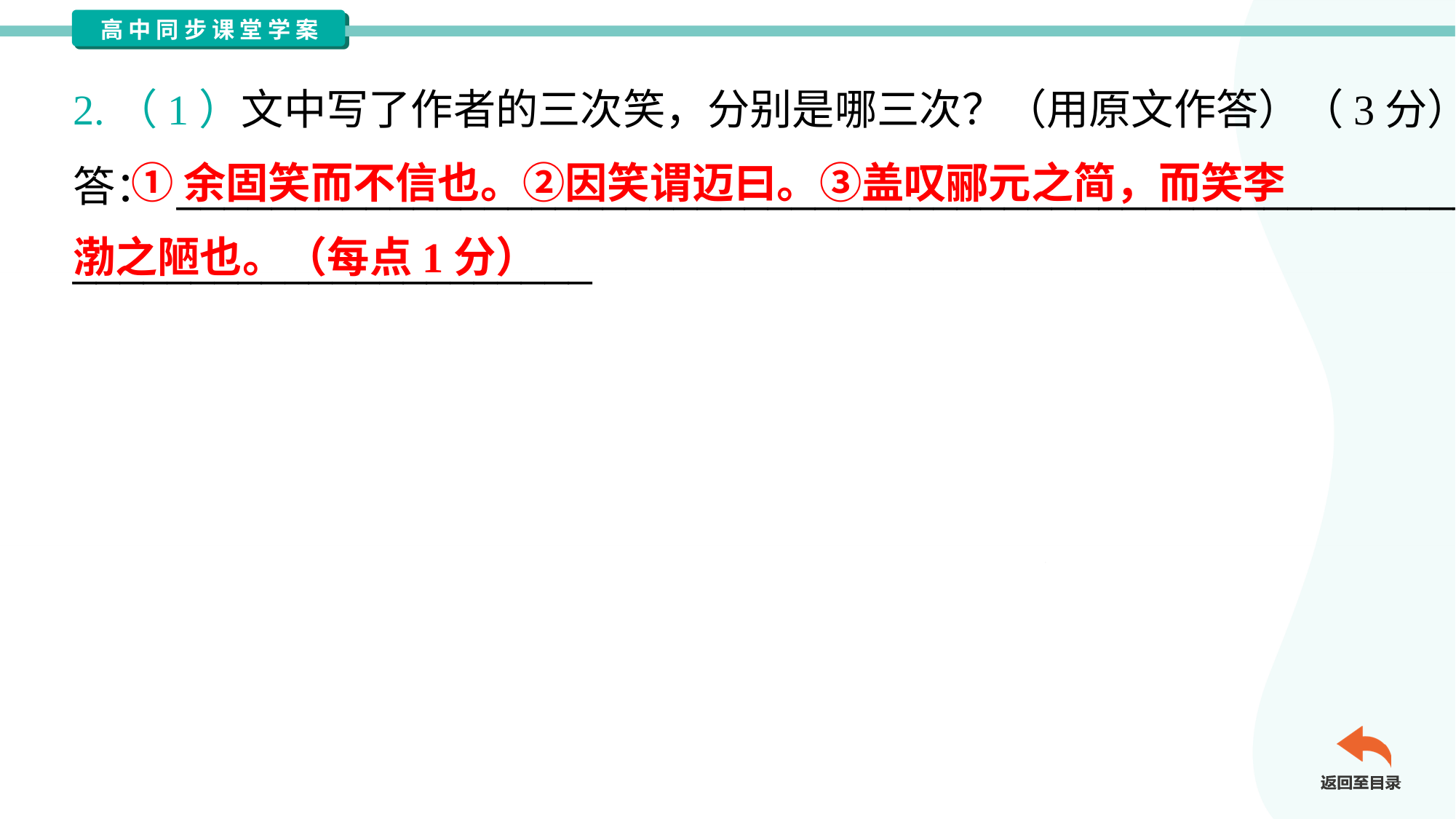

2.（1）文中写了作者的三次笑，分别是哪三次？（用原文作答）（3分）
答： ________________________________________________________
______________________
      ①余固笑而不信也。②因笑谓迈曰。③盖叹郦元之简，而笑李
渤之陋也。（每点1分）